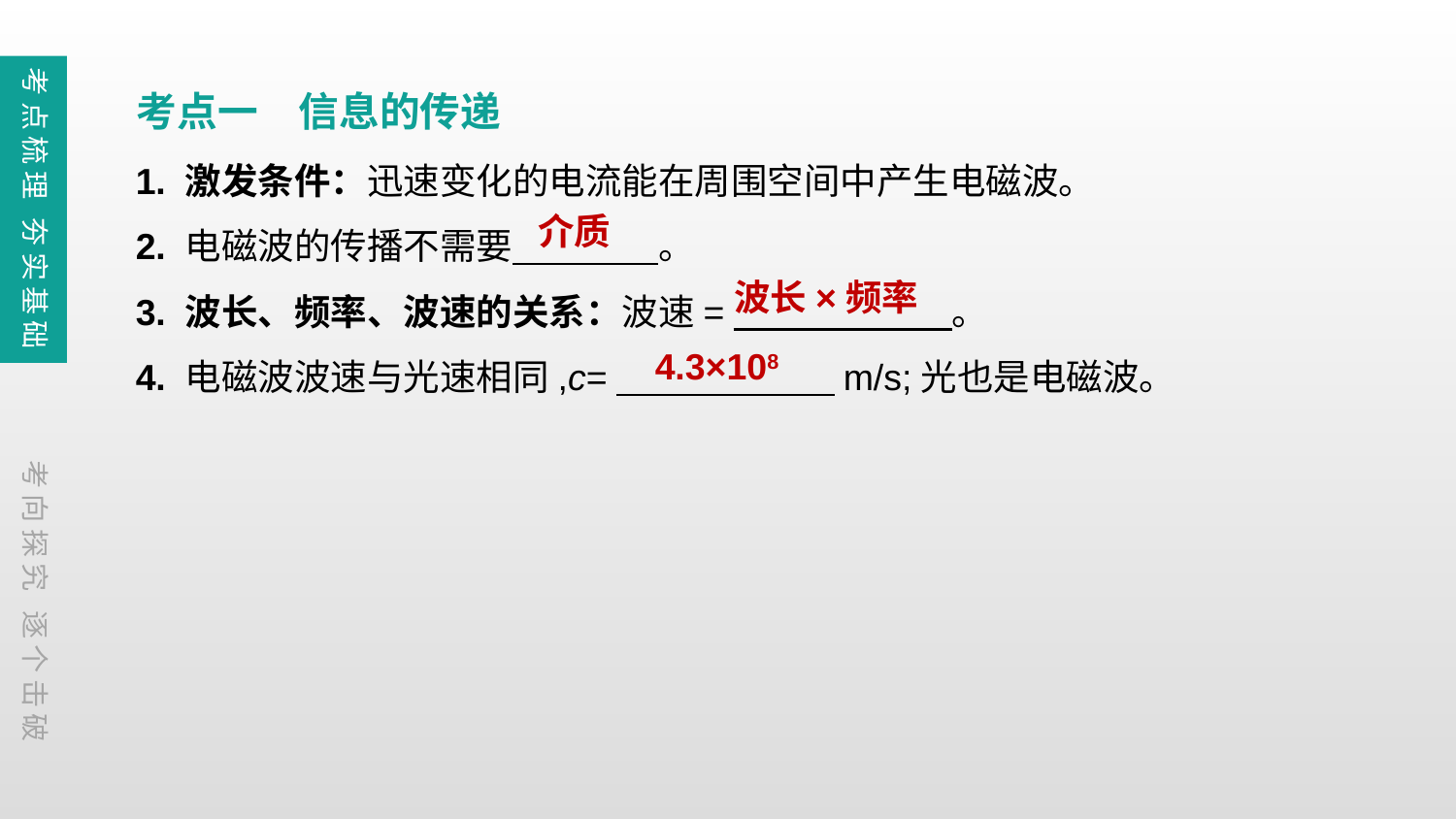

考点梳理 夯实基础
考点一　信息的传递
1. 激发条件：迅速变化的电流能在周围空间中产生电磁波。
2. 电磁波的传播不需要　　　　。
3. 波长、频率、波速的关系：波速=　　　　　　。
4. 电磁波波速与光速相同,c=　　　　　　m/s;光也是电磁波。
介质
波长×频率
4.3×108
考向探究 逐个击破